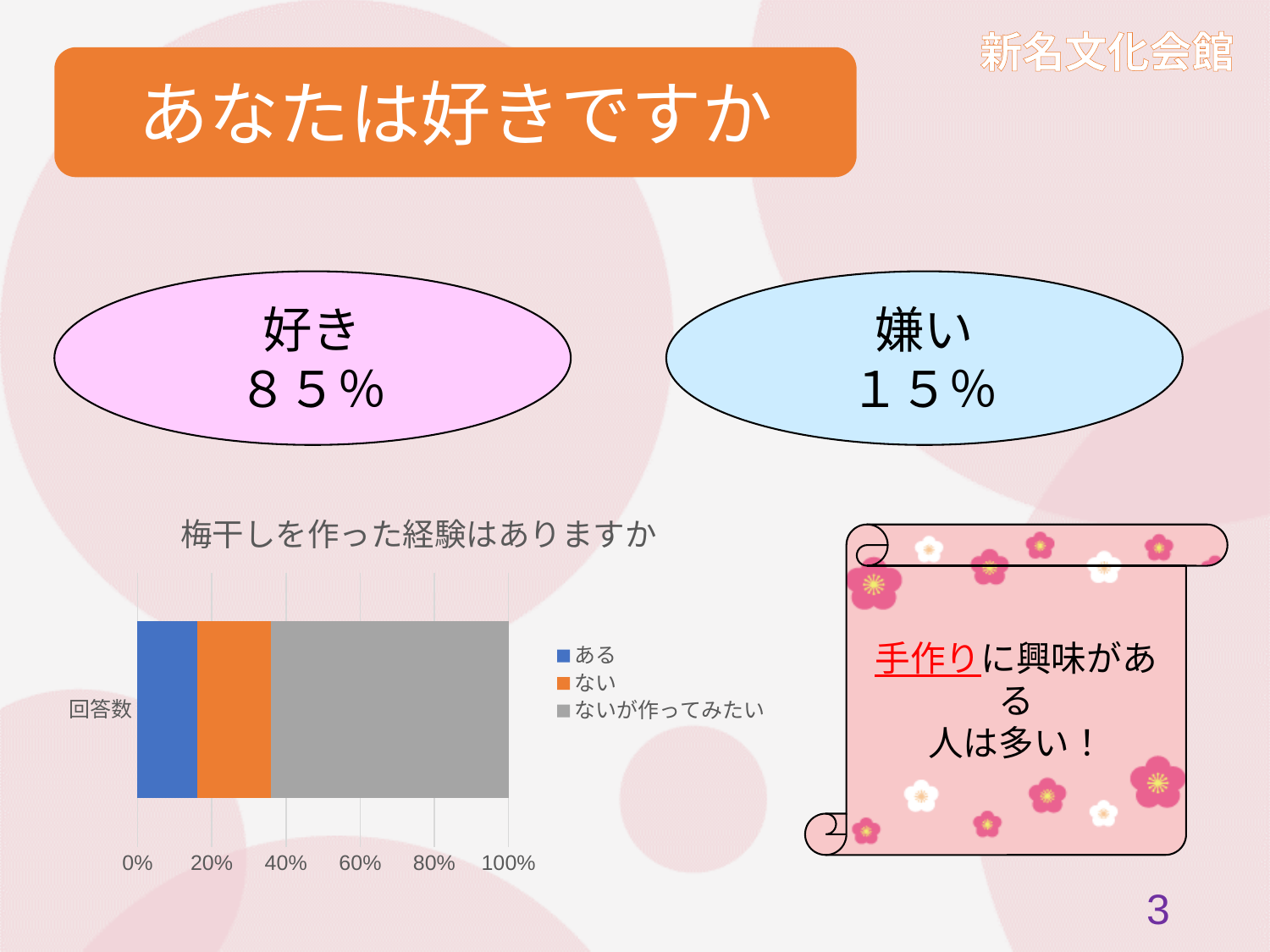

あなたは好きですか
好き
８５％
嫌い
１５％

### Chart: 梅干しを作った経験はありますか

| Category | ある | ない | ないが作ってみたい |
|---|---|---|---|
| 回答数 | 16.0 | 20.0 | 64.0 |
手作りに興味がある
人は多い！
3